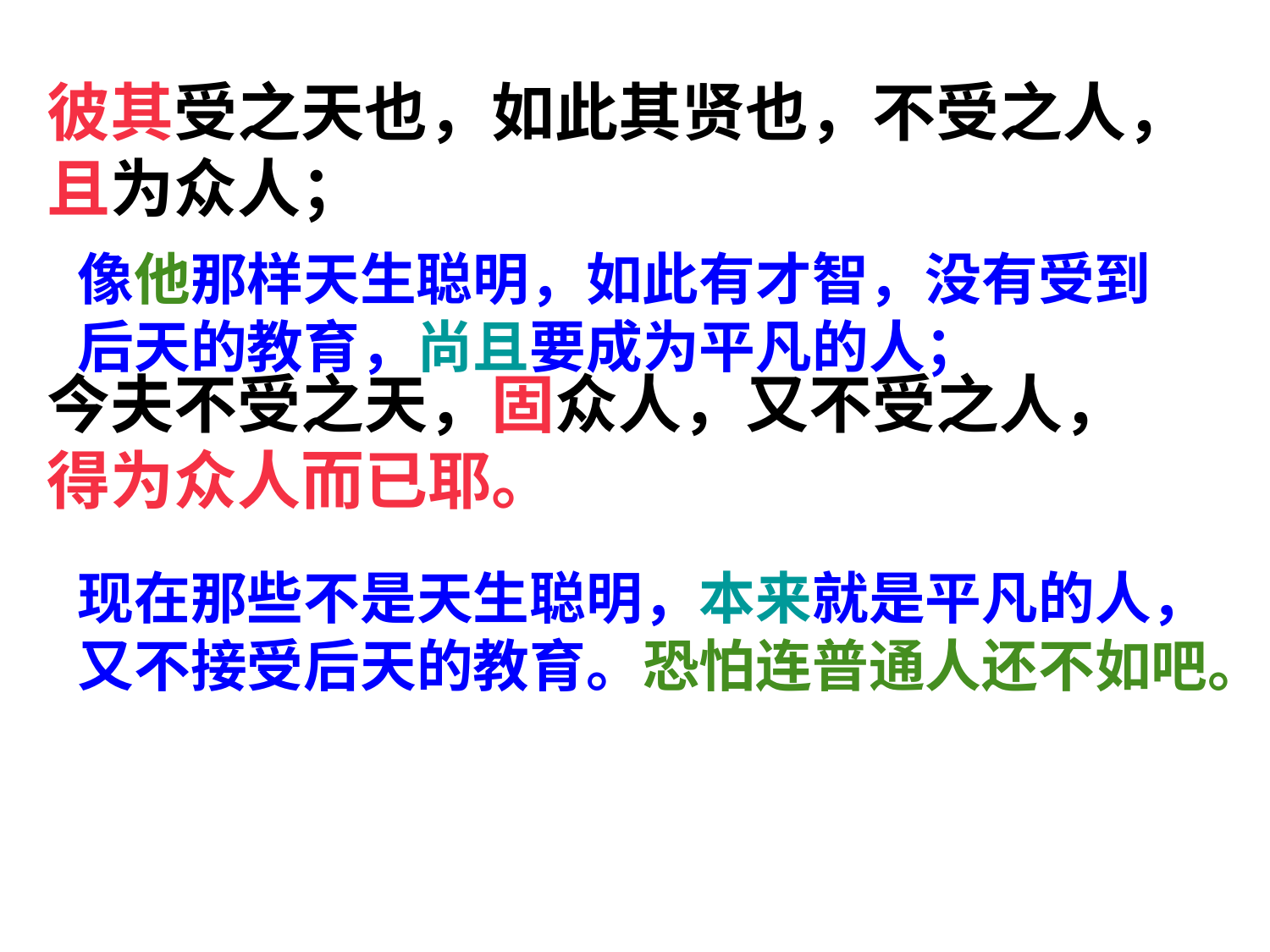

彼其受之天也，如此其贤也，不受之人，且为众人；

今夫不受之天，固众人，又不受之人，得为众人而已耶。
像他那样天生聪明，如此有才智，没有受到后天的教育，尚且要成为平凡的人；
现在那些不是天生聪明，本来就是平凡的人，又不接受后天的教育。恐怕连普通人还不如吧。